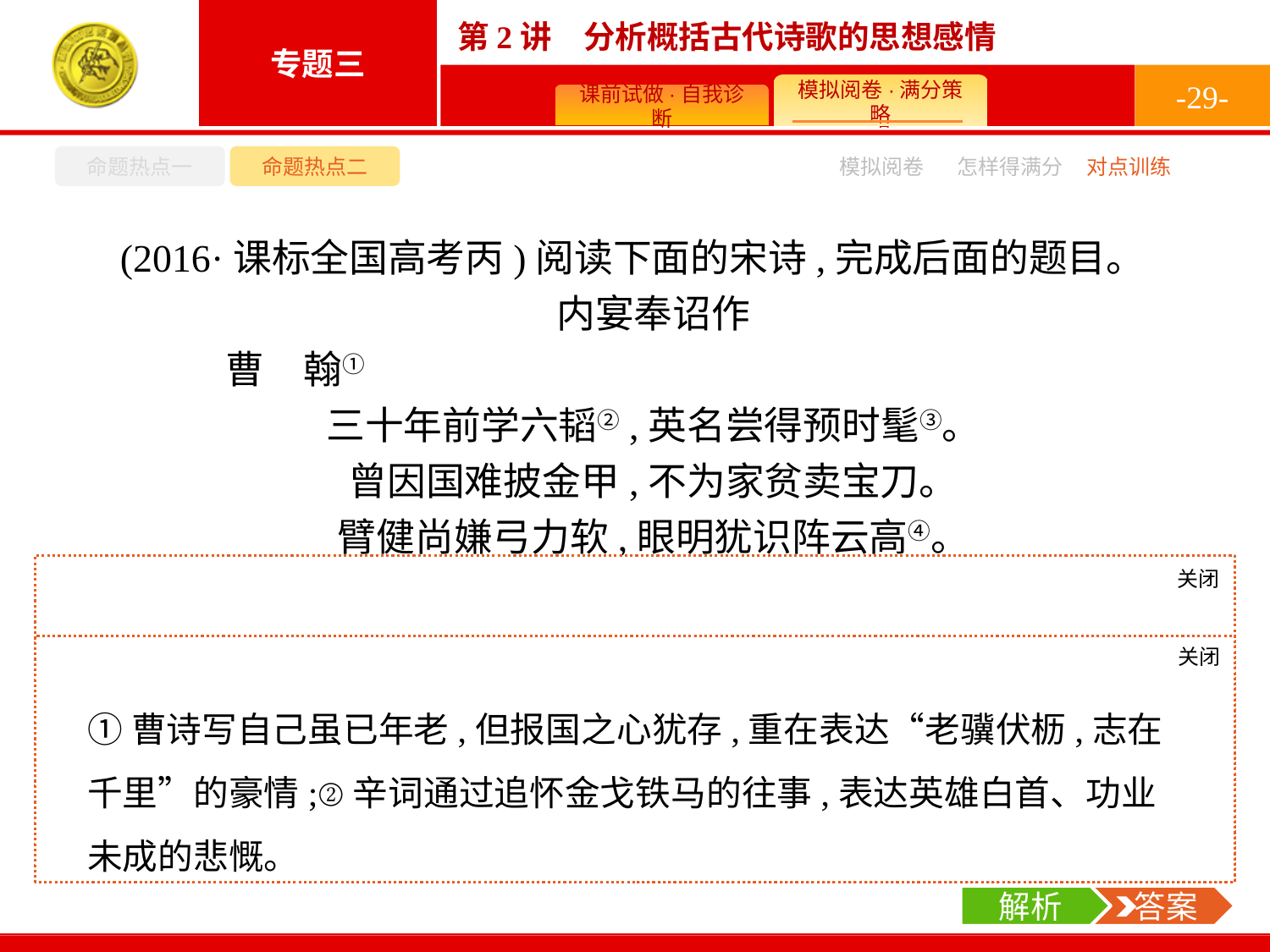

-29-
命题热点一
命题热点二
怎样得满分
模拟阅卷
对点训练
(2016·课标全国高考丙)阅读下面的宋诗,完成后面的题目。
内宴奉诏作
	曹　翰①
三十年前学六韬②,英名尝得预时髦③。
曾因国难披金甲,不为家贫卖宝刀。
臂健尚嫌弓力软,眼明犹识阵云高④。
庭前昨夜秋风起,羞见盘花旧战袍。
注①曹翰(923—992),宋初名将。②六韬:古代兵书。③时髦:指当代俊杰。④阵云:战争中的云气,这里有战阵之意。
这首诗与辛弃疾的《破阵子(醉里挑灯看剑)》题材相似,情感基调却有所不同,请指出二者的不同之处。

关闭
解析

本题是比较两首诗歌情感的不同之处。可结合两个作者的不同身世遭遇比较分析。曹翰是宋朝初年一位功勋卓著的将军,曾得重用。他的诗留给人深刻印象的是那种深沉浓烈的报国之志。而辛弃疾有报国之志,无报国之门。他的词反映出来的更多的是悲凉的感慨。

关闭
解析
  答案

①曹诗写自己虽已年老,但报国之心犹存,重在表达“老骥伏枥,志在千里”的豪情;②辛词通过追怀金戈铁马的往事,表达英雄白首、功业未成的悲慨。
解析
  答案